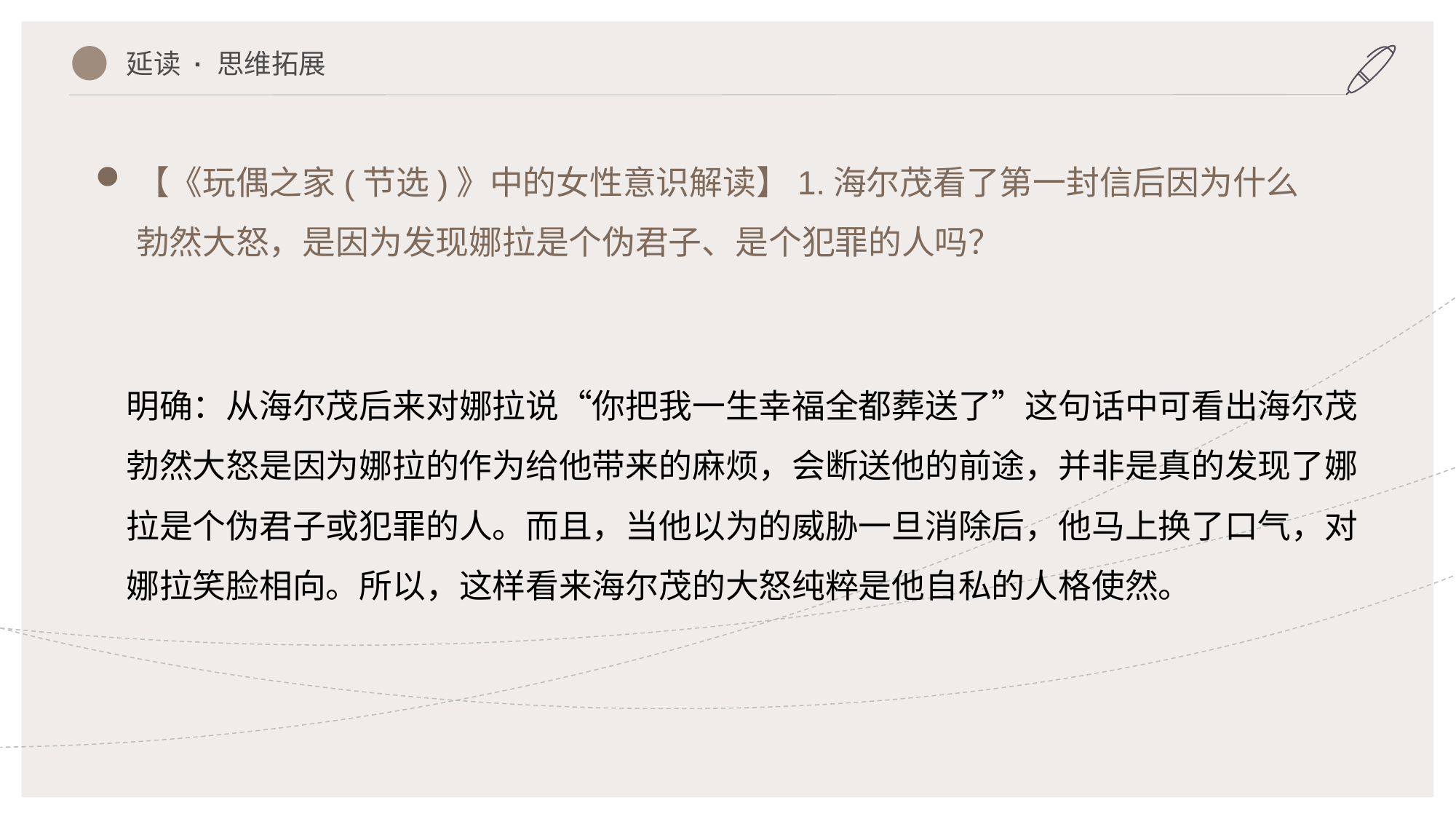

延读 · 思维拓展

【《玩偶之家(节选)》中的女性意识解读】1.海尔茂看了第一封信后因为什么勃然大怒，是因为发现娜拉是个伪君子、是个犯罪的人吗？

明确：从海尔茂后来对娜拉说“你把我一生幸福全都葬送了”这句话中可看出海尔茂勃然大怒是因为娜拉的作为给他带来的麻烦，会断送他的前途，并非是真的发现了娜拉是个伪君子或犯罪的人。而且，当他以为的威胁一旦消除后，他马上换了口气，对娜拉笑脸相向。所以，这样看来海尔茂的大怒纯粹是他自私的人格使然。